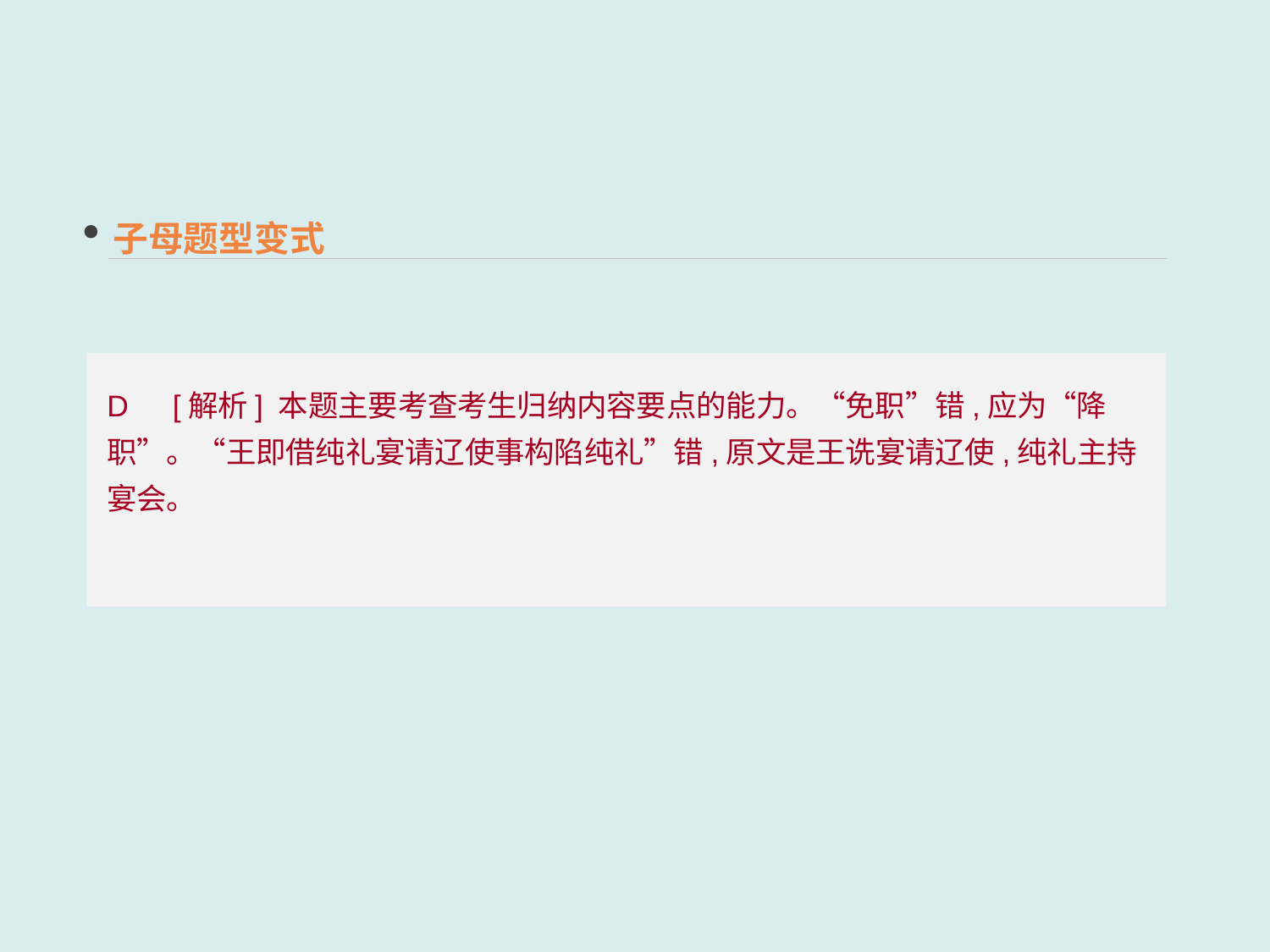

子母题型变式

D　[解析] 本题主要考查考生归纳内容要点的能力。“免职”错,应为“降职”。“王即借纯礼宴请辽使事构陷纯礼”错,原文是王诜宴请辽使,纯礼主持宴会。